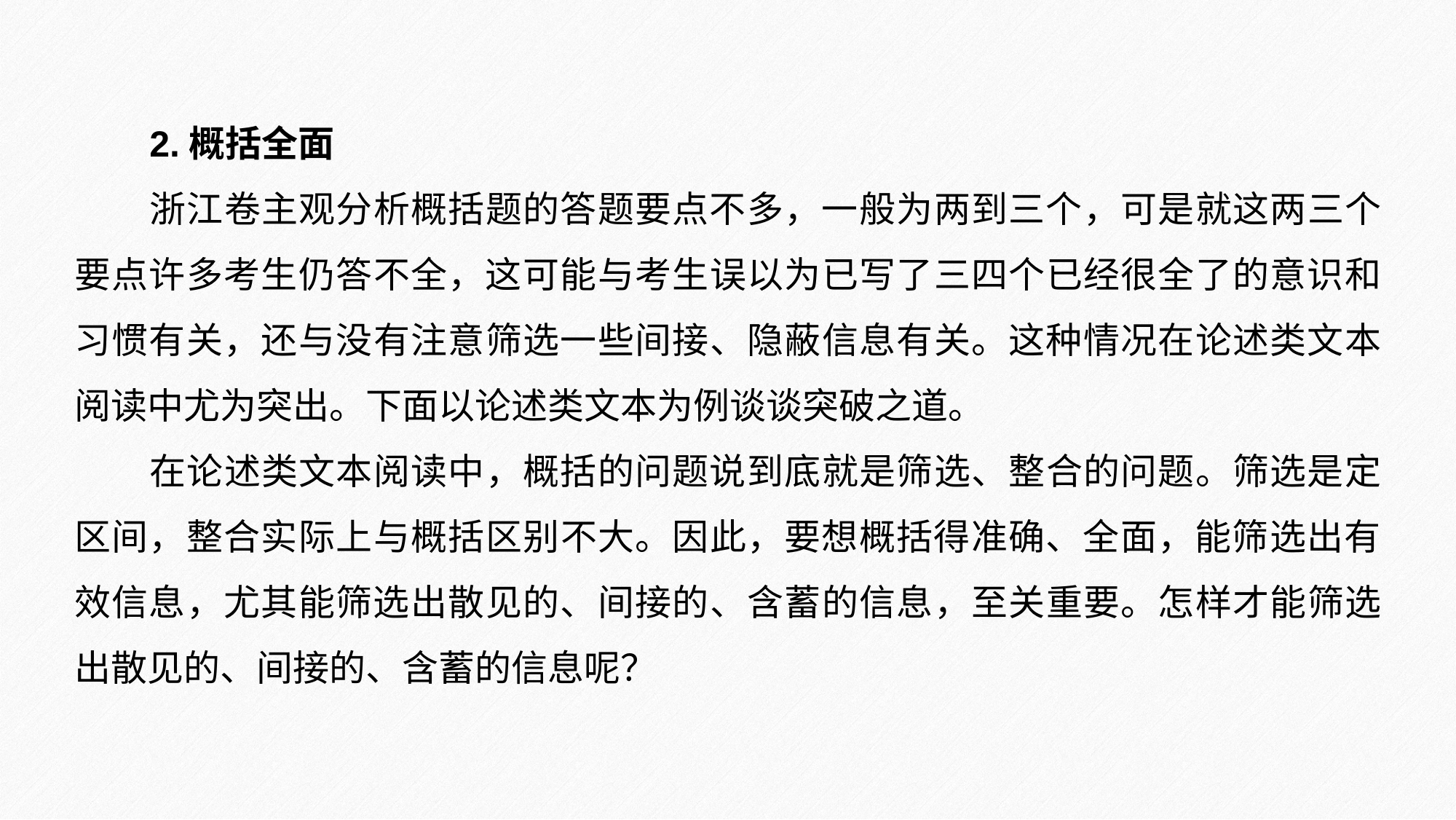

2.概括全面
浙江卷主观分析概括题的答题要点不多，一般为两到三个，可是就这两三个要点许多考生仍答不全，这可能与考生误以为已写了三四个已经很全了的意识和习惯有关，还与没有注意筛选一些间接、隐蔽信息有关。这种情况在论述类文本阅读中尤为突出。下面以论述类文本为例谈谈突破之道。
在论述类文本阅读中，概括的问题说到底就是筛选、整合的问题。筛选是定区间，整合实际上与概括区别不大。因此，要想概括得准确、全面，能筛选出有效信息，尤其能筛选出散见的、间接的、含蓄的信息，至关重要。怎样才能筛选出散见的、间接的、含蓄的信息呢？